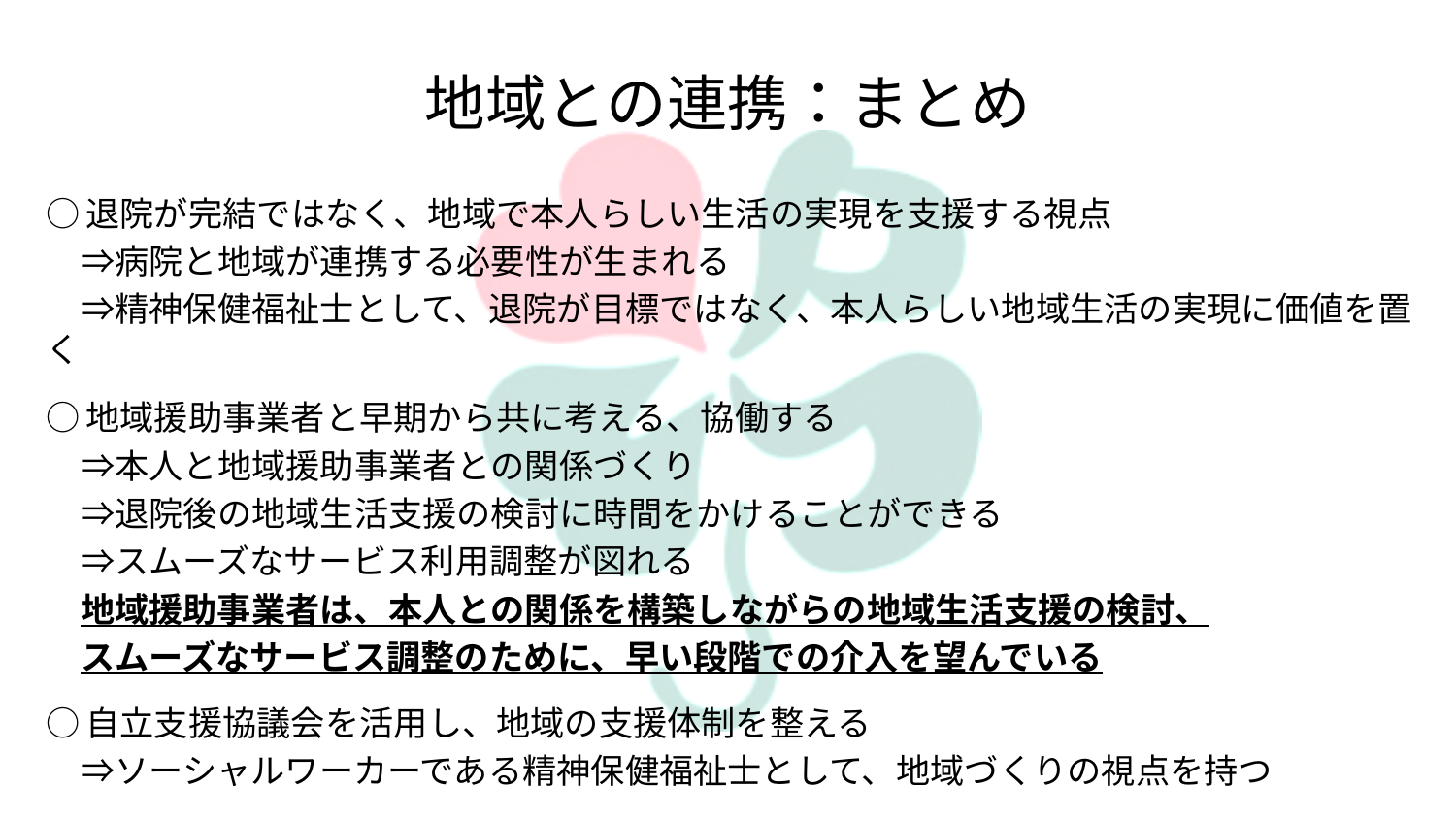

# 地域との連携：まとめ
○退院が完結ではなく、地域で本人らしい生活の実現を支援する視点
　⇒病院と地域が連携する必要性が生まれる
　⇒精神保健福祉士として、退院が目標ではなく、本人らしい地域生活の実現に価値を置く

○地域援助事業者と早期から共に考える、協働する
　⇒本人と地域援助事業者との関係づくり
　⇒退院後の地域生活支援の検討に時間をかけることができる
　⇒スムーズなサービス利用調整が図れる
　地域援助事業者は、本人との関係を構築しながらの地域生活支援の検討、
　スムーズなサービス調整のために、早い段階での介入を望んでいる

○自立支援協議会を活用し、地域の支援体制を整える
　⇒ソーシャルワーカーである精神保健福祉士として、地域づくりの視点を持つ